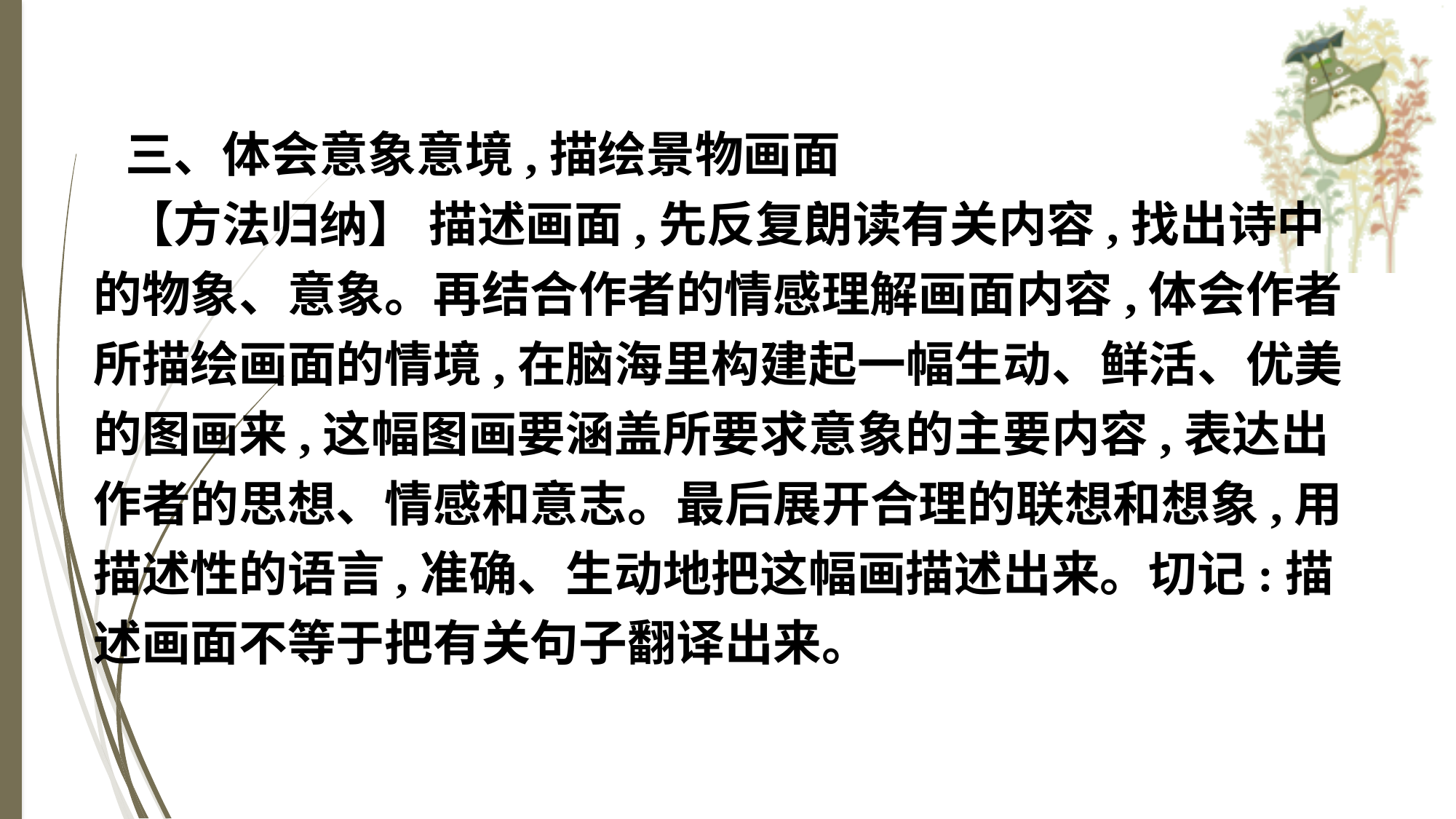

三、体会意象意境,描绘景物画面
【方法归纳】 描述画面,先反复朗读有关内容,找出诗中的物象、意象。再结合作者的情感理解画面内容,体会作者所描绘画面的情境,在脑海里构建起一幅生动、鲜活、优美的图画来,这幅图画要涵盖所要求意象的主要内容,表达出作者的思想、情感和意志。最后展开合理的联想和想象,用描述性的语言,准确、生动地把这幅画描述出来。切记:描述画面不等于把有关句子翻译出来。